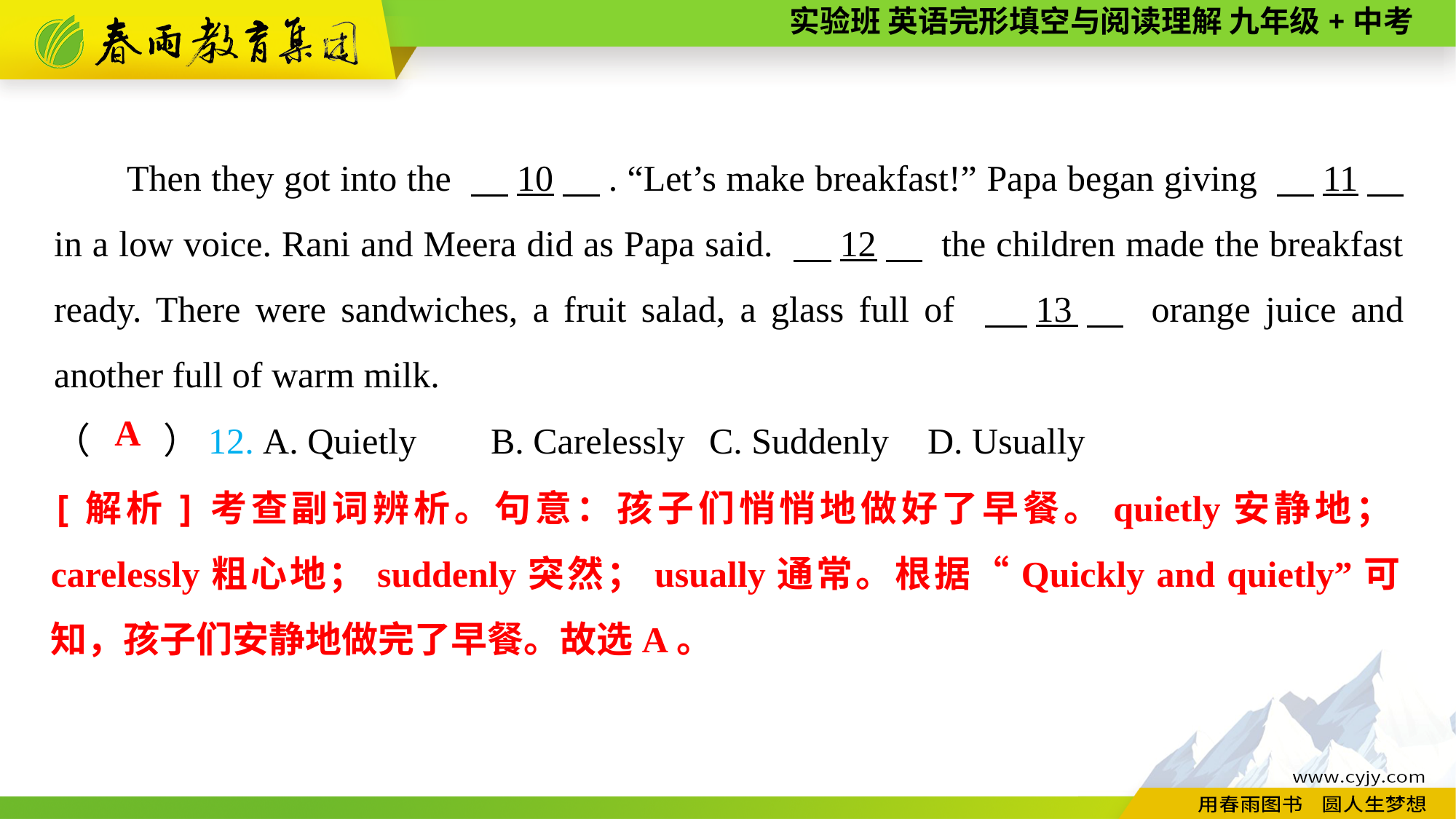

Then they got into the 　10　. “Let’s make breakfast!” Papa began giving 　11　 in a low voice. Rani and Meera did as Papa said. 　12　 the children made the breakfast ready. There were sandwiches, a fruit salad, a glass full of 　13　 orange juice and another full of warm milk.
（　　）12. A. Quietly	B. Carelessly	C. Suddenly	D. Usually
A
[解析]考查副词辨析。句意：孩子们悄悄地做好了早餐。quietly安静地；carelessly粗心地；suddenly突然；usually通常。根据“Quickly and quietly”可知，孩子们安静地做完了早餐。故选A。